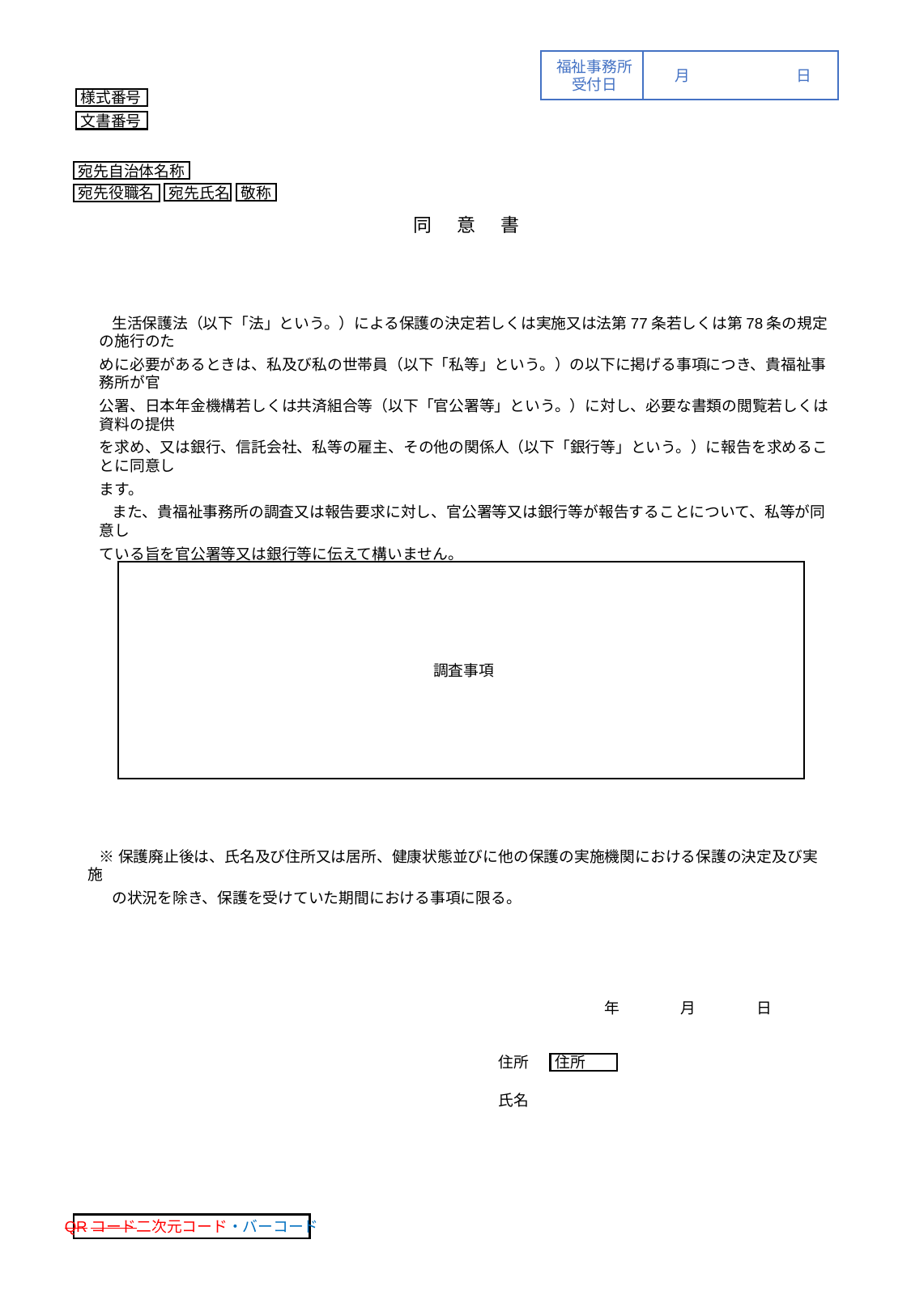

福祉事務所
受付日
月	日
様式番号
文書番号
宛先自治体名称
敬称
宛先氏名
宛先役職名

同      意      書

生活保護法（以下「法」という。）による保護の決定若しくは実施又は法第77条若しくは第78条の規定の施行のた
めに必要があるときは、私及び私の世帯員（以下「私等」という。）の以下に掲げる事項につき、貴福祉事務所が官
公署、日本年金機構若しくは共済組合等（以下「官公署等」という。）に対し、必要な書類の閲覧若しくは資料の提供
を求め、又は銀行、信託会社、私等の雇主、その他の関係人（以下「銀行等」という。）に報告を求めることに同意し
ます。
また、貴福祉事務所の調査又は報告要求に対し、官公署等又は銀行等が報告することについて、私等が同意し
ている旨を官公署等又は銀行等に伝えて構いません。

※保護廃止後は、氏名及び住所又は居所、健康状態並びに他の保護の実施機関における保護の決定及び実施
の状況を除き、保護を受けていた期間における事項に限る。
調査事項
　　　　　　　年　　　　月　　　　日
住所
氏名
住所
QRコード二次元コード・バーコード